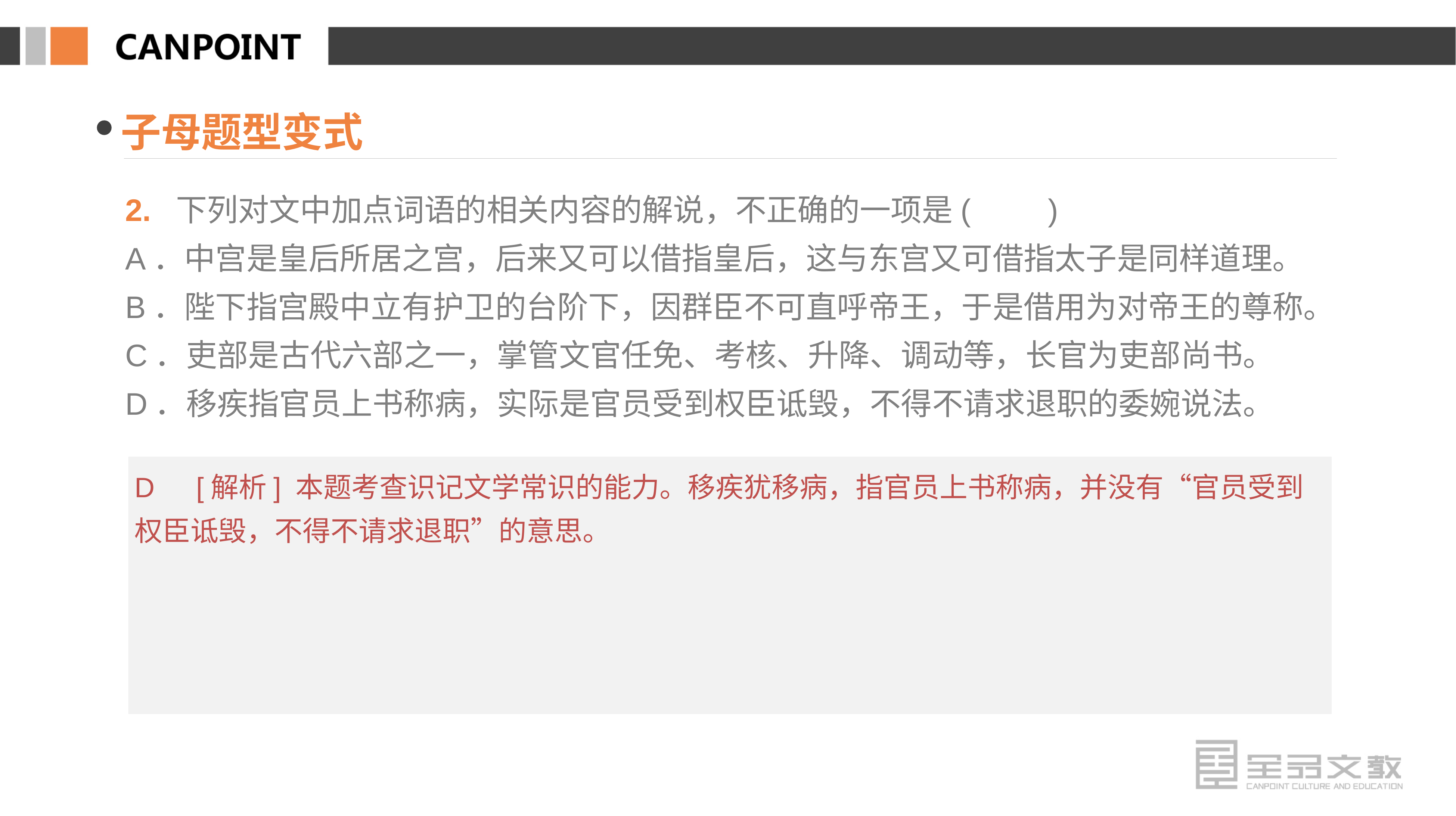

子母题型变式

2.  下列对文中加点词语的相关内容的解说，不正确的一项是(　　)
A．中宫是皇后所居之宫，后来又可以借指皇后，这与东宫又可借指太子是同样道理。
B．陛下指宫殿中立有护卫的台阶下，因群臣不可直呼帝王，于是借用为对帝王的尊称。
C．吏部是古代六部之一，掌管文官任免、考核、升降、调动等，长官为吏部尚书。
D．移疾指官员上书称病，实际是官员受到权臣诋毁，不得不请求退职的委婉说法。

D　[解析] 本题考查识记文学常识的能力。移疾犹移病，指官员上书称病，并没有“官员受到权臣诋毁，不得不请求退职”的意思。